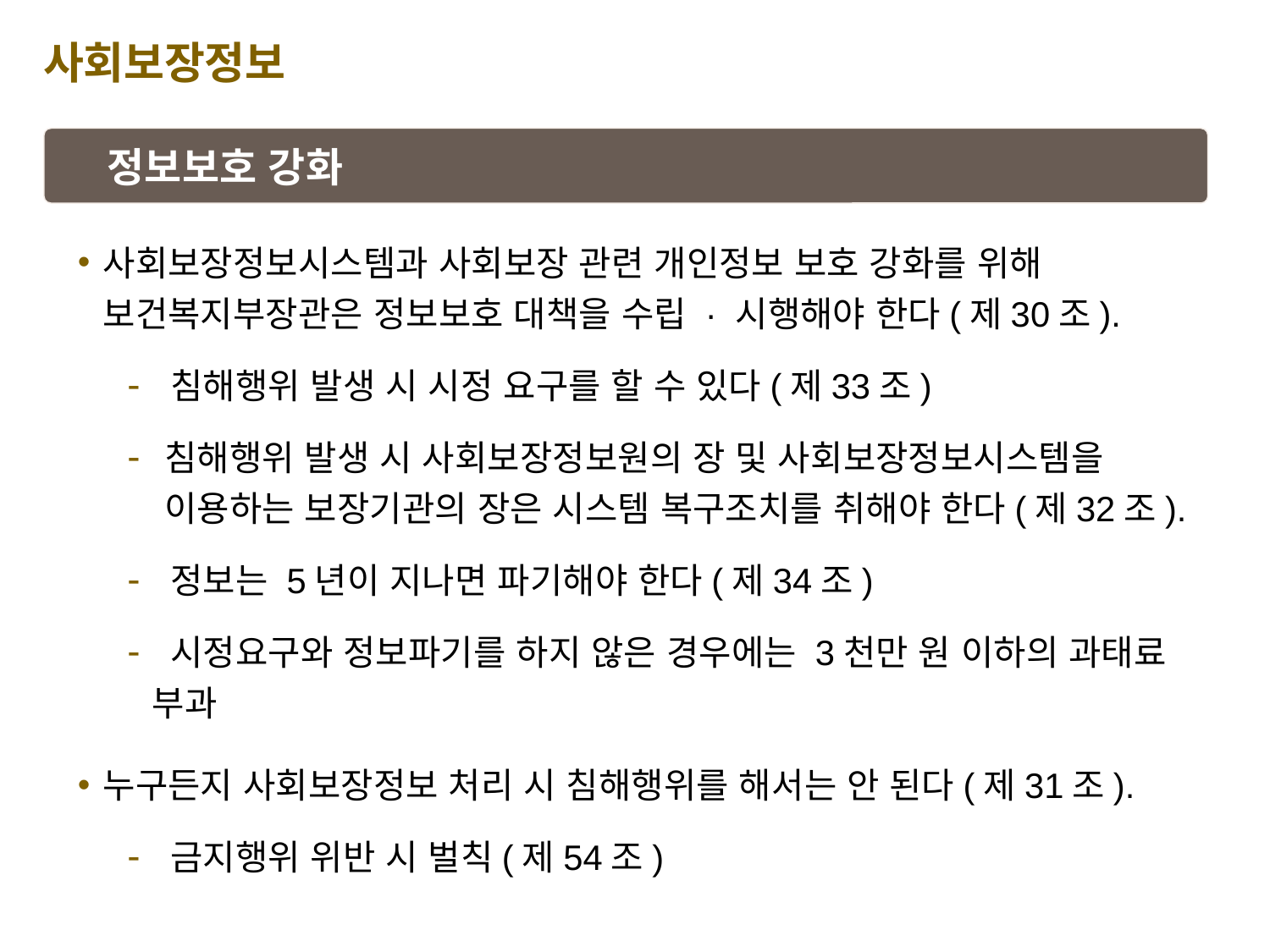

사회보장정보

정보보호 강화
사회보장정보시스템과 사회보장 관련 개인정보 보호 강화를 위해 보건복지부장관은 정보보호 대책을 수립 · 시행해야 한다(제30조).
 침해행위 발생 시 시정 요구를 할 수 있다(제33조)
침해행위 발생 시 사회보장정보원의 장 및 사회보장정보시스템을 이용하는 보장기관의 장은 시스템 복구조치를 취해야 한다(제32조).
 정보는 5년이 지나면 파기해야 한다(제34조)
 시정요구와 정보파기를 하지 않은 경우에는 3천만 원 이하의 과태료 부과
누구든지 사회보장정보 처리 시 침해행위를 해서는 안 된다(제31조).
 금지행위 위반 시 벌칙(제54조)